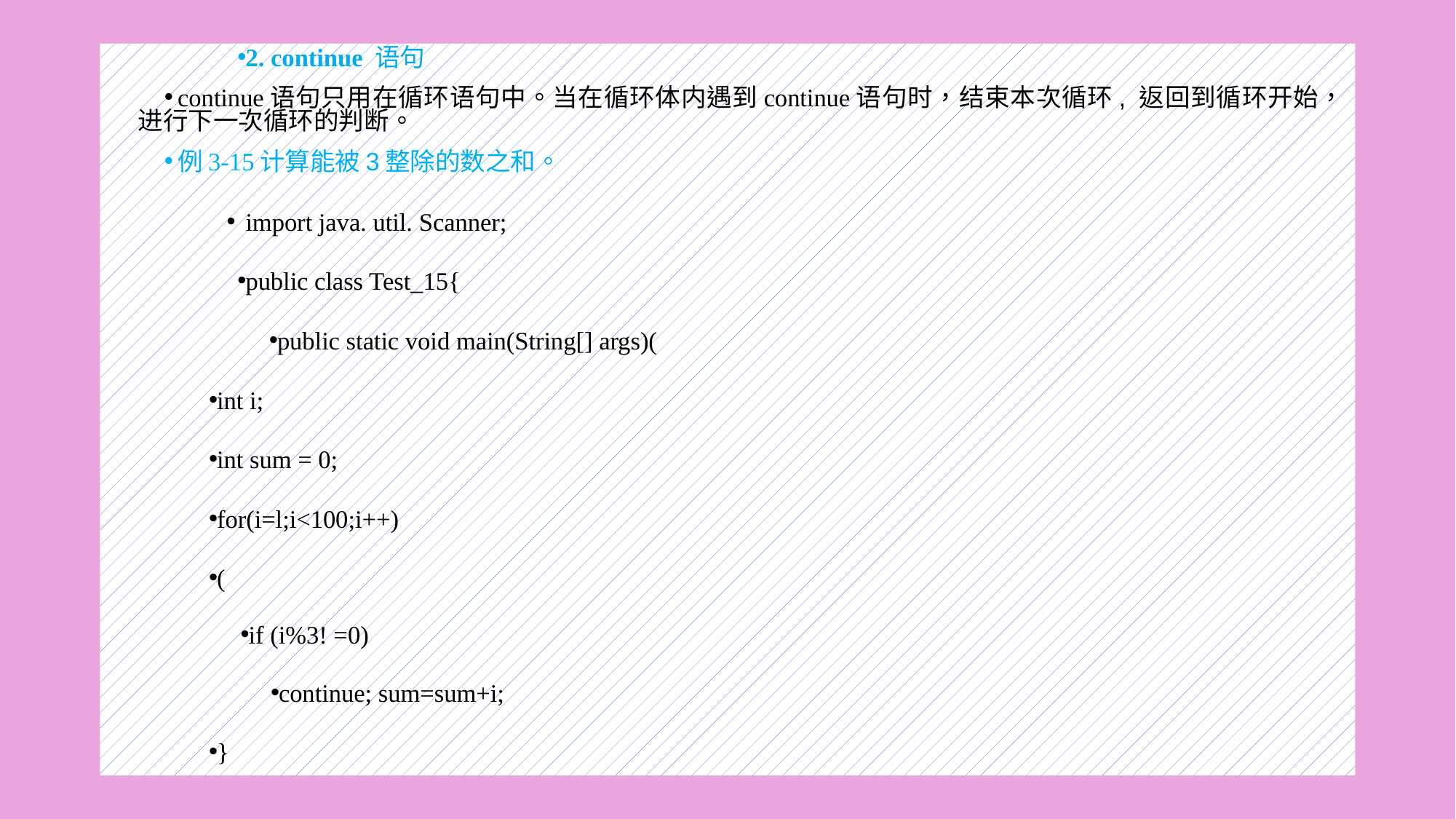

#
2. continue 语句
continue语句只用在循环语句中。当在循环体内遇到continue语句时，结束本次循环, 返回到循环开始，进行下一次循环的判断。
例3-15计算能被3整除的数之和。
import java. util. Scanner;
public class Test_15{
public static void main(String[] args)(
int i;
int sum = 0;
for(i=l;i<100;i++)
(
if (i%3! =0)
continue; sum=sum+i;
}